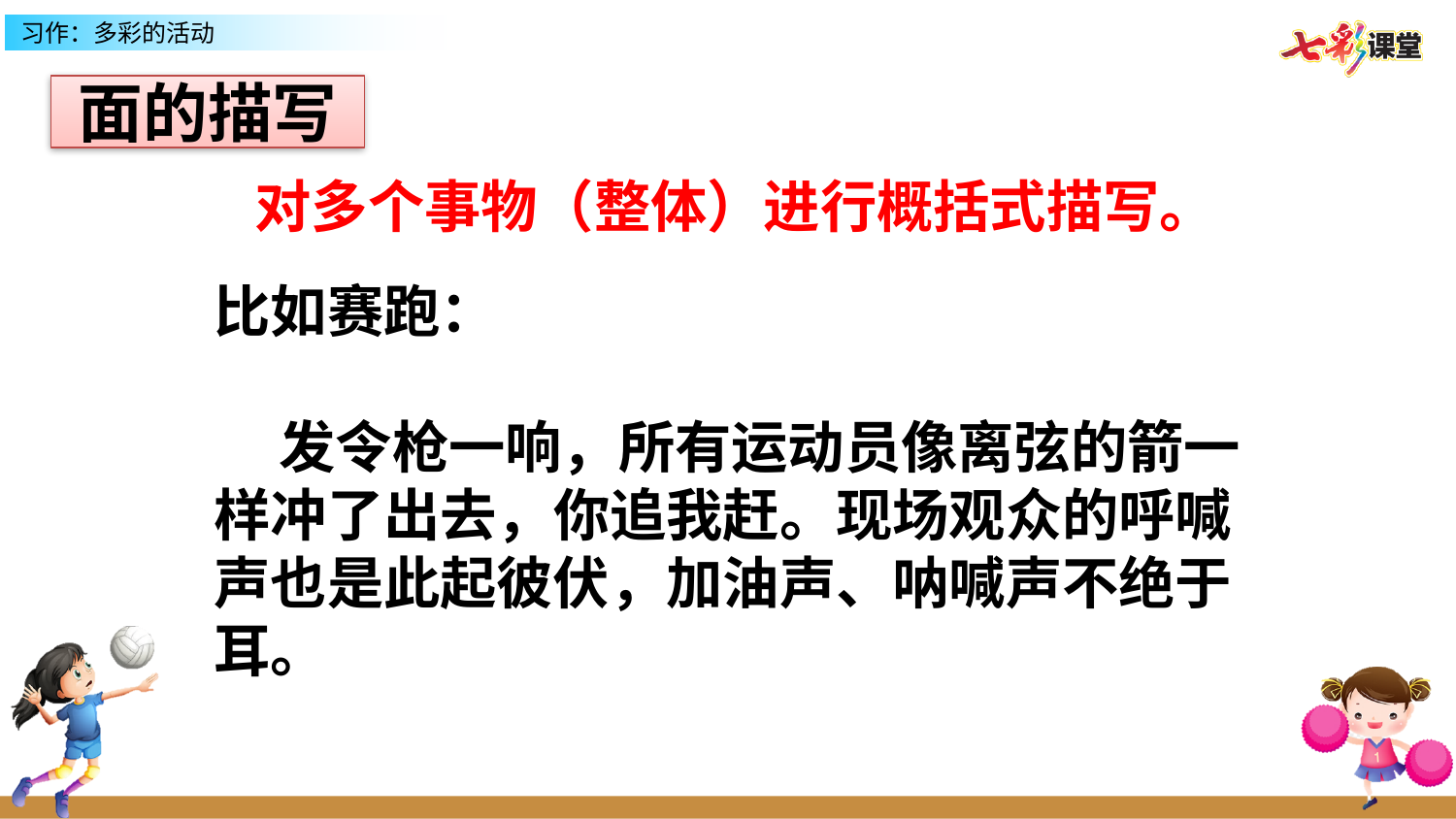

面的描写
对多个事物（整体）进行概括式描写。
比如赛跑：

    发令枪一响，所有运动员像离弦的箭一样冲了出去，你追我赶。现场观众的呼喊声也是此起彼伏，加油声、呐喊声不绝于耳。